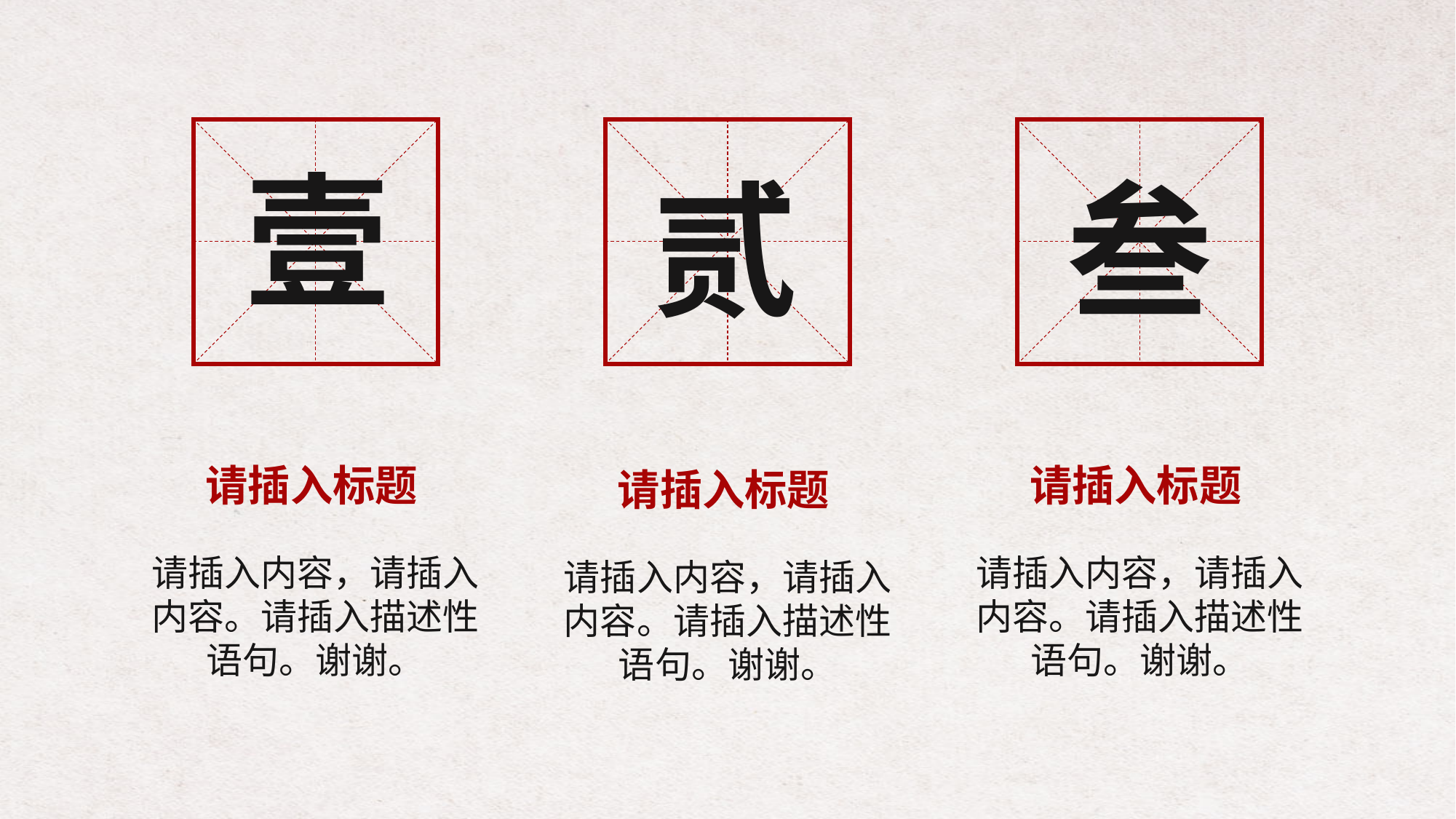

壹
贰
叁
请插入标题
请插入标题
请插入标题
请插入内容，请插入内容。请插入描述性语句。谢谢。
请插入内容，请插入内容。请插入描述性语句。谢谢。
请插入内容，请插入内容。请插入描述性语句。谢谢。